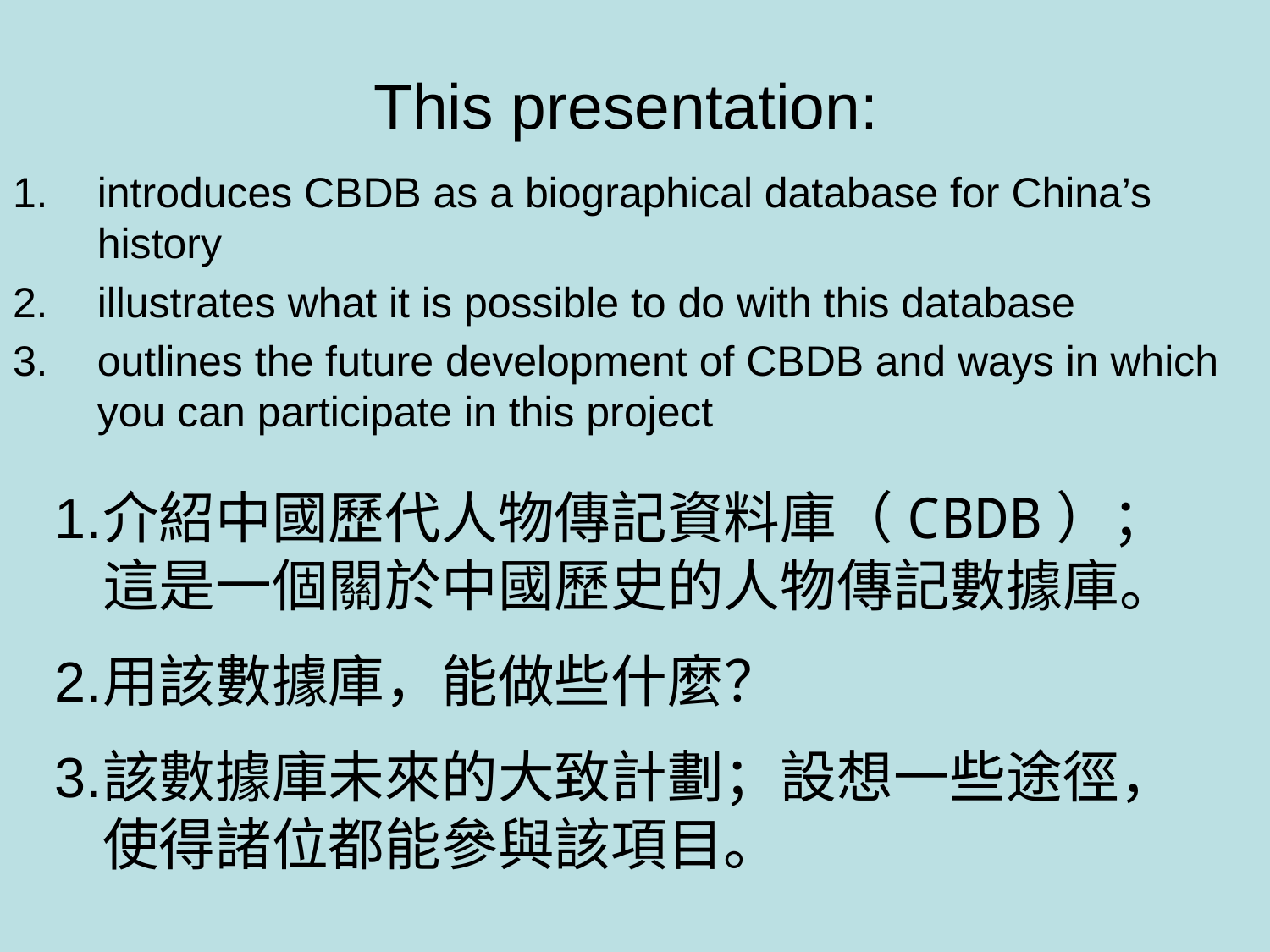

This presentation:
introduces CBDB as a biographical database for China’s history
illustrates what it is possible to do with this database
outlines the future development of CBDB and ways in which you can participate in this project
介紹中國歷代人物傳記資料庫（CBDB）；這是一個關於中國歷史的人物傳記數據庫。
用該數據庫，能做些什麼？
該數據庫未來的大致計劃；設想一些途徑，使得諸位都能參與該項目。